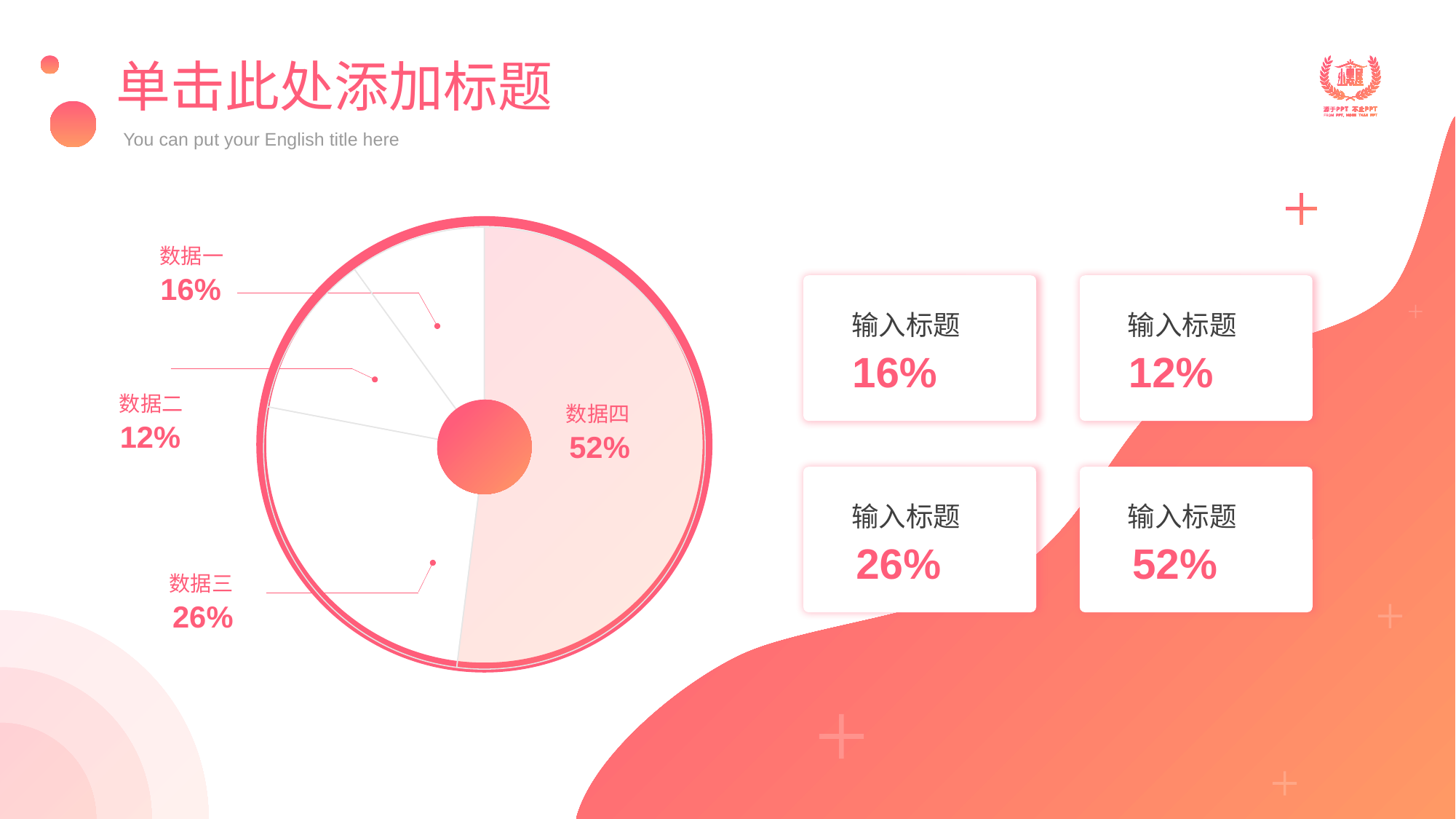

# 单击此处添加标题

You can put your English title here

### Chart

| Category | 辅助列 | 按学历比例 |
|---|---|---|
| 本科 | 0.52 | 0.52 |
| 专科 | 0.26 | 0.26 |
| 硕士 | 0.12 | 0.12 |
| 高中以下 | 0.1 | 0.1 |
数据一
16%

输入标题
输入标题
16%
12%
数据二
12%
数据四
52%

输入标题
输入标题
26%
52%
数据三
26%